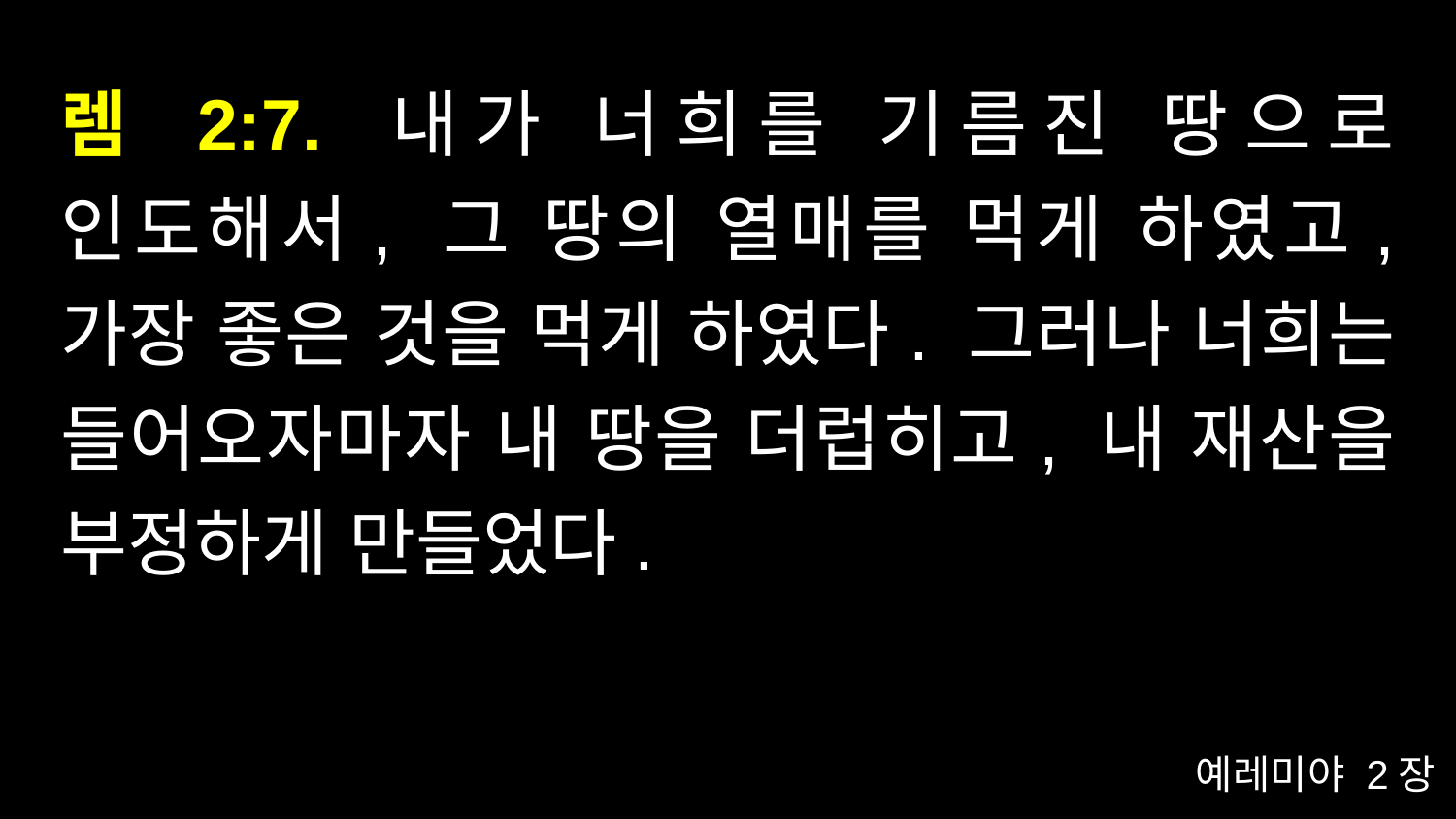

# 렘 2:7. 내가 너희를 기름진 땅으로 인도해서, 그 땅의 열매를 먹게 하였고, 가장 좋은 것을 먹게 하였다. 그러나 너희는 들어오자마자 내 땅을 더럽히고, 내 재산을 부정하게 만들었다.
예레미야 2장